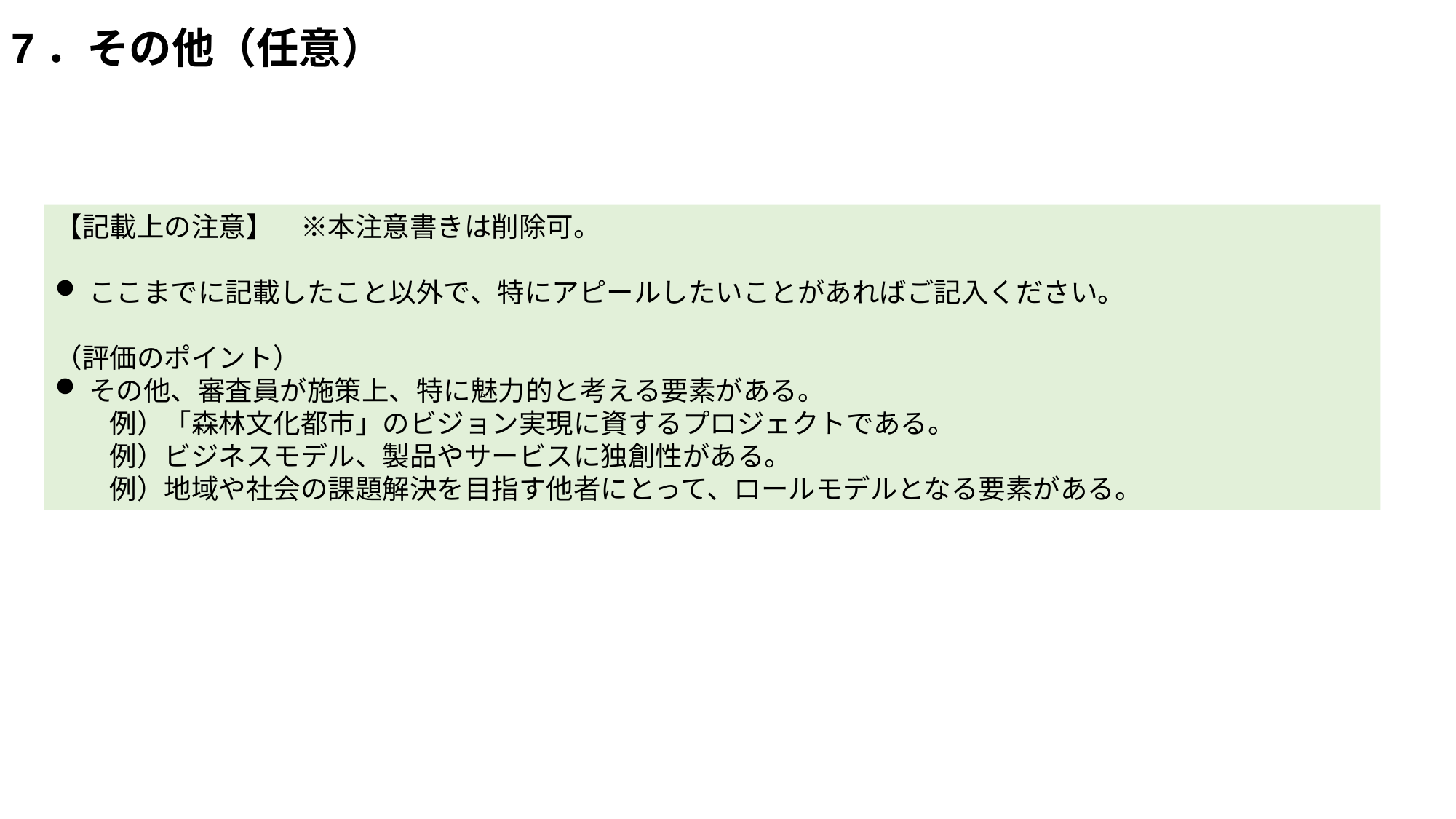

# 7．その他（任意）
【記載上の注意】　※本注意書きは削除可。

ここまでに記載したこと以外で、特にアピールしたいことがあればご記入ください。

（評価のポイント）
その他、審査員が施策上、特に魅力的と考える要素がある。
例）「森林文化都市」のビジョン実現に資するプロジェクトである。
例）ビジネスモデル、製品やサービスに独創性がある。
例）地域や社会の課題解決を目指す他者にとって、ロールモデルとなる要素がある。